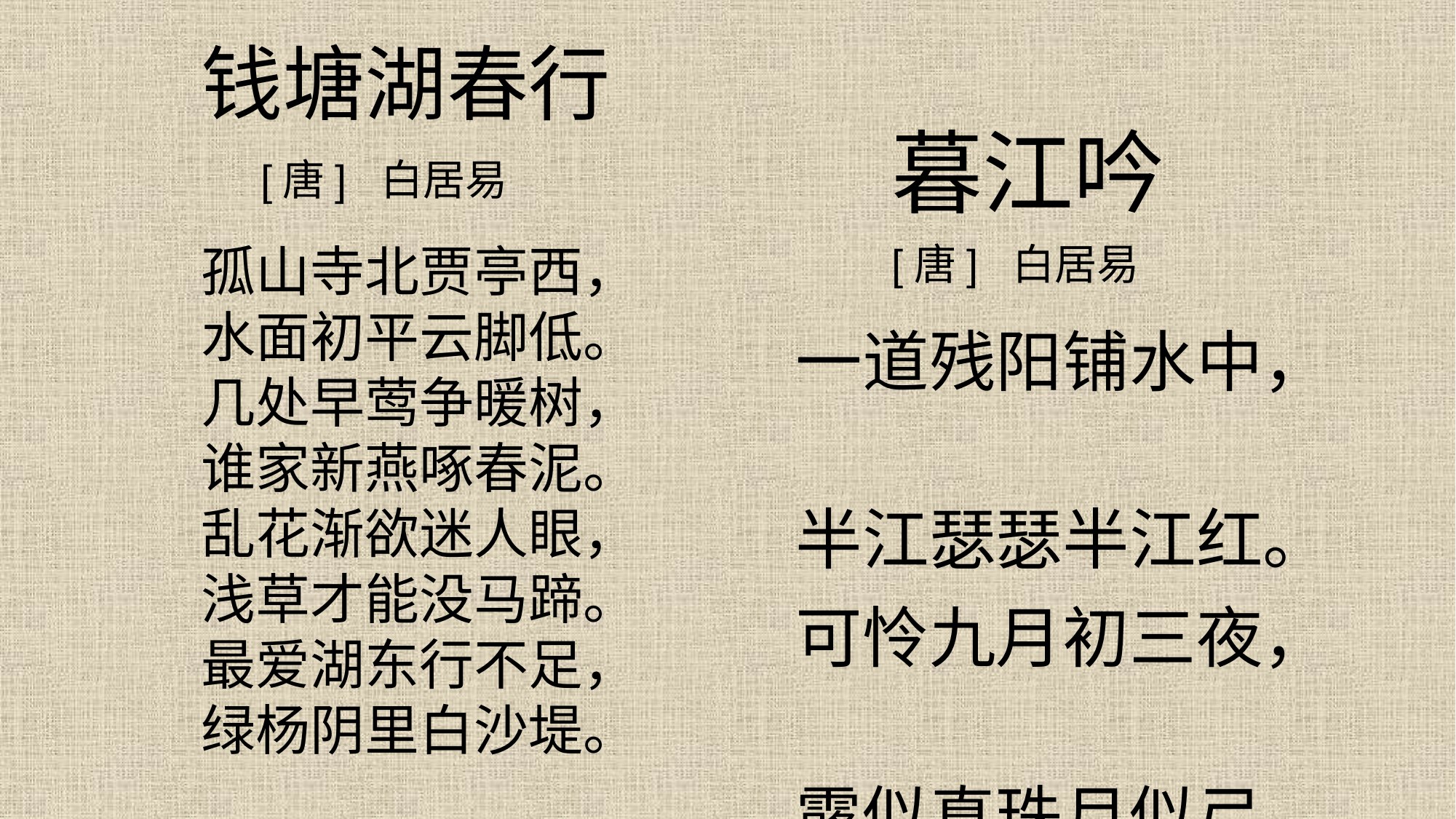

钱塘湖春行
暮江吟
[唐]  白居易
孤山寺北贾亭西，
水面初平云脚低。
几处早莺争暖树，
谁家新燕啄春泥。
乱花渐欲迷人眼，
浅草才能没马蹄。
最爱湖东行不足，
绿杨阴里白沙堤。
[唐]  白居易
一道残阳铺水中，

半江瑟瑟半江红。

可怜九月初三夜，

露似真珠月似弓。